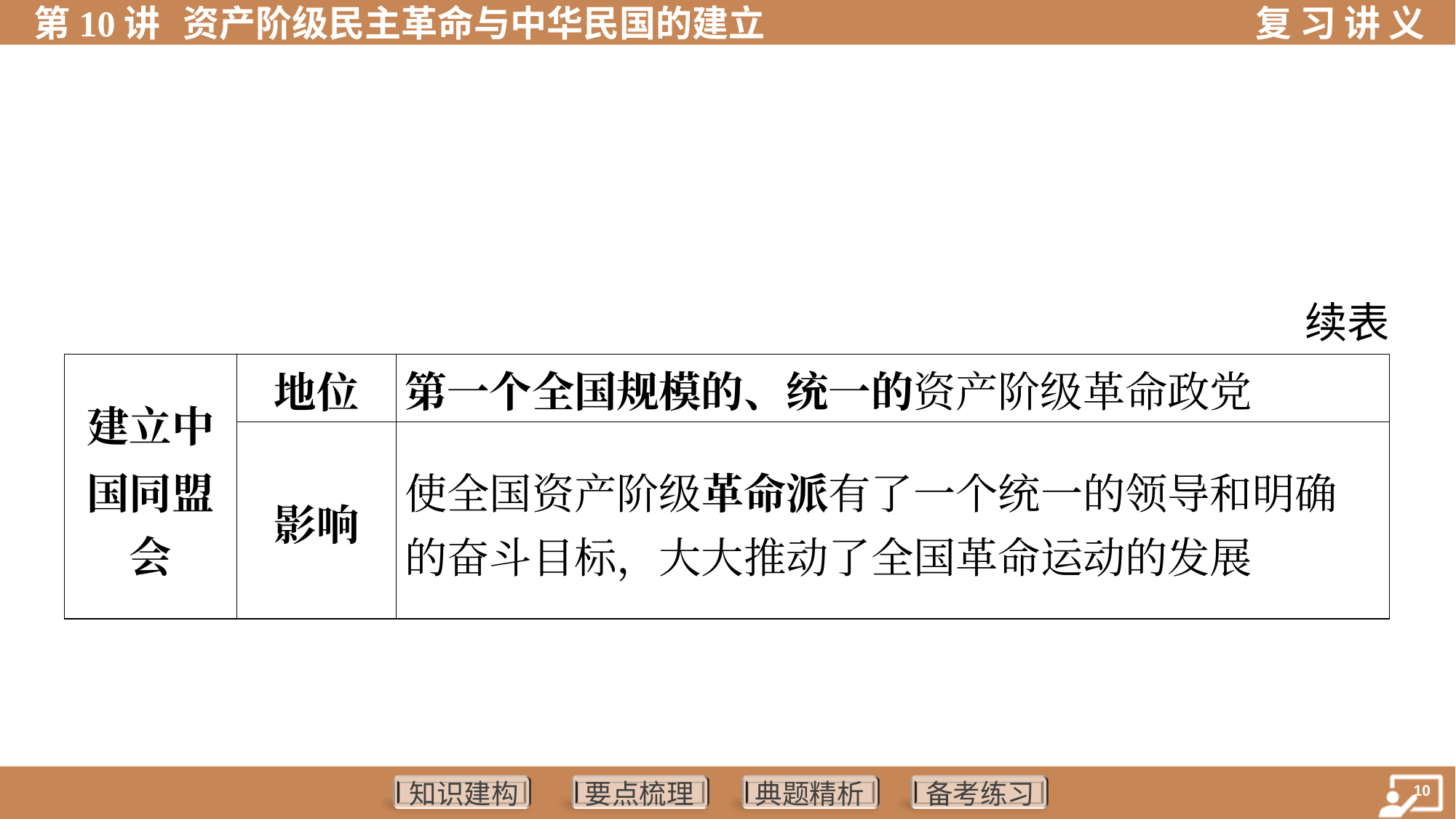

续表
| 建立中 国同盟 会 | 地位 | 第一个全国规模的、统一的资产阶级革命政党 |
| --- | --- | --- |
|  | 影响 | 使全国资产阶级革命派有了一个统一的领导和明确 的奋斗目标，大大推动了全国革命运动的发展 |